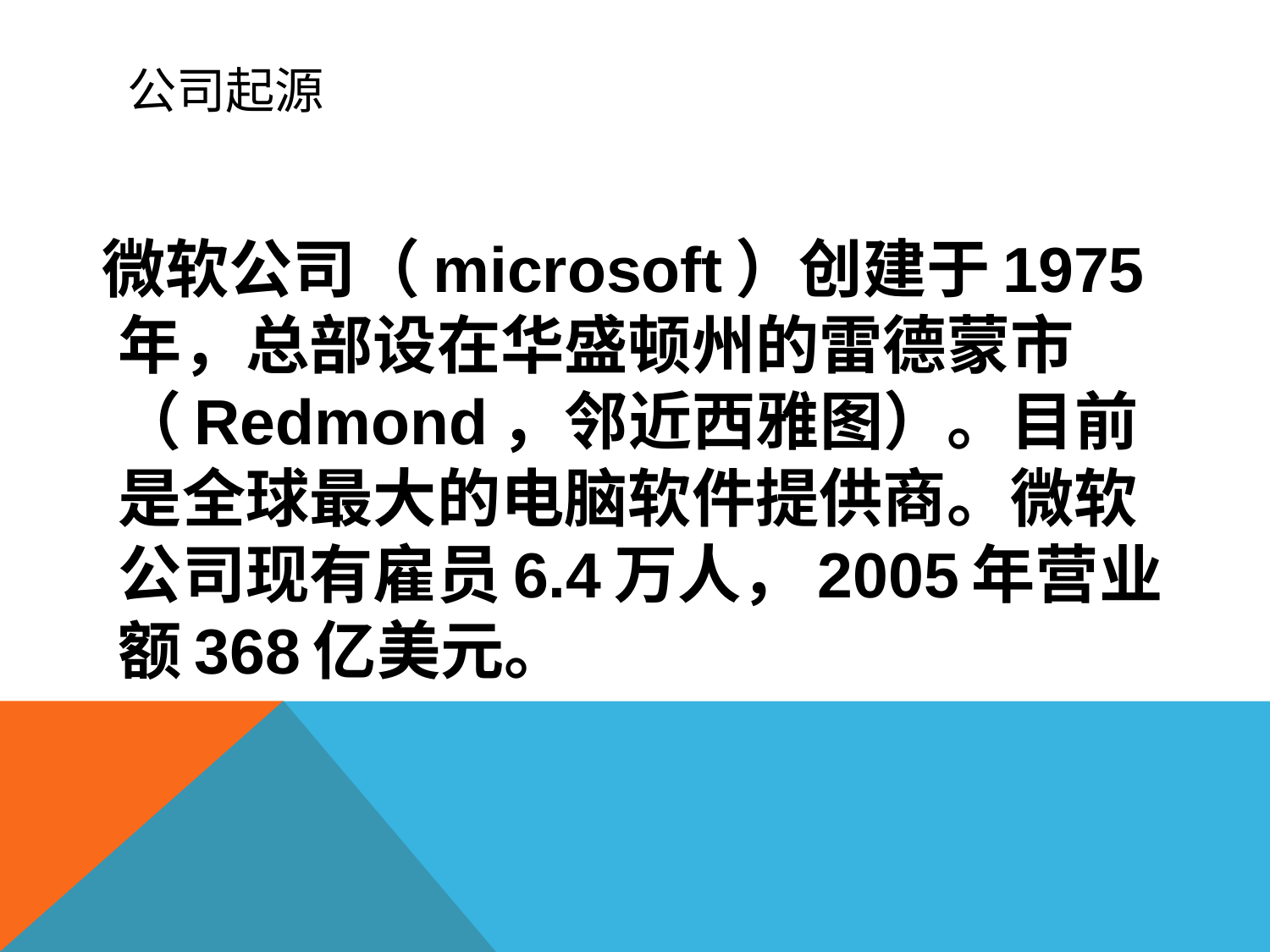

# 公司起源
    微软公司（microsoft）创建于1975年，总部设在华盛顿州的雷德蒙市（Redmond，邻近西雅图）。目前是全球最大的电脑软件提供商。微软公司现有雇员6.4万人，2005年营业额368亿美元。